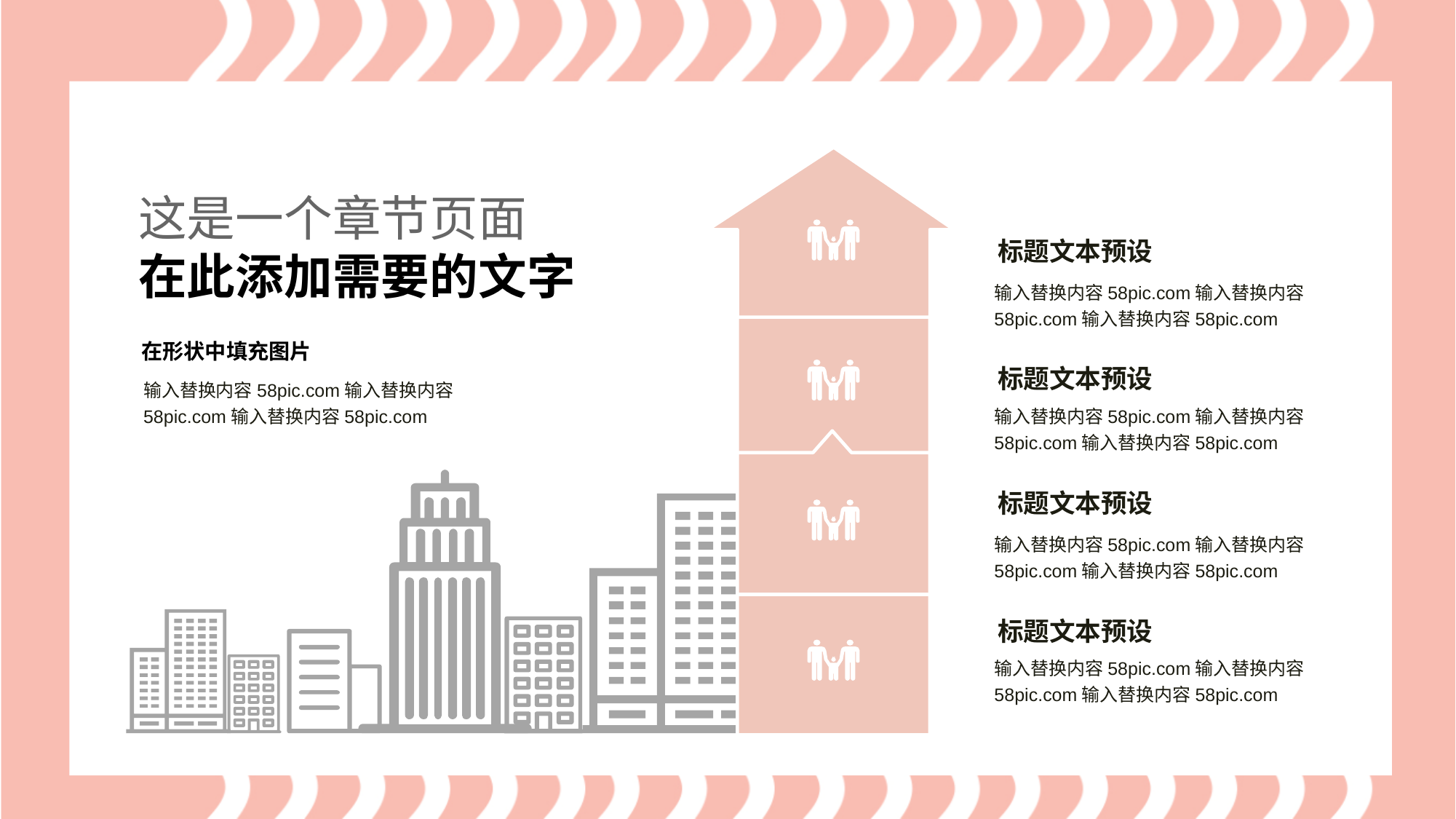

这是一个章节页面
在此添加需要的文字
在形状中填充图片
标题文本预设
输入替换内容58pic.com输入替换内容58pic.com输入替换内容58pic.com

标题文本预设
输入替换内容58pic.com输入替换内容58pic.com输入替换内容58pic.com
输入替换内容58pic.com输入替换内容58pic.com输入替换内容58pic.com

标题文本预设
输入替换内容58pic.com输入替换内容58pic.com输入替换内容58pic.com

标题文本预设
输入替换内容58pic.com输入替换内容58pic.com输入替换内容58pic.com